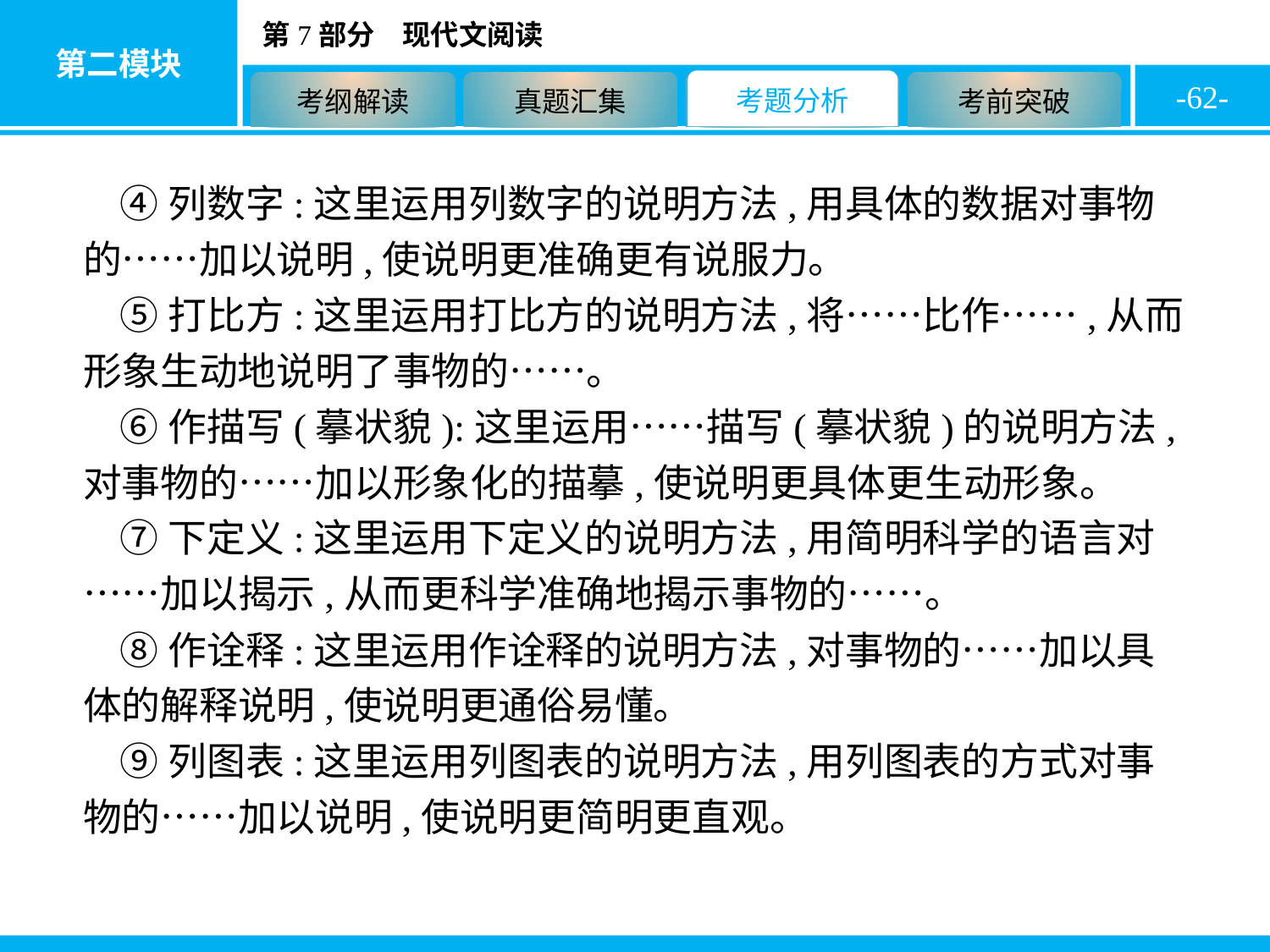

-62-
④列数字:这里运用列数字的说明方法,用具体的数据对事物的……加以说明,使说明更准确更有说服力。
⑤打比方:这里运用打比方的说明方法,将……比作……,从而形象生动地说明了事物的……。
⑥作描写(摹状貌):这里运用……描写(摹状貌)的说明方法,对事物的……加以形象化的描摹,使说明更具体更生动形象。
⑦下定义:这里运用下定义的说明方法,用简明科学的语言对……加以揭示,从而更科学准确地揭示事物的……。
⑧作诠释:这里运用作诠释的说明方法,对事物的……加以具体的解释说明,使说明更通俗易懂。
⑨列图表:这里运用列图表的说明方法,用列图表的方式对事物的……加以说明,使说明更简明更直观。